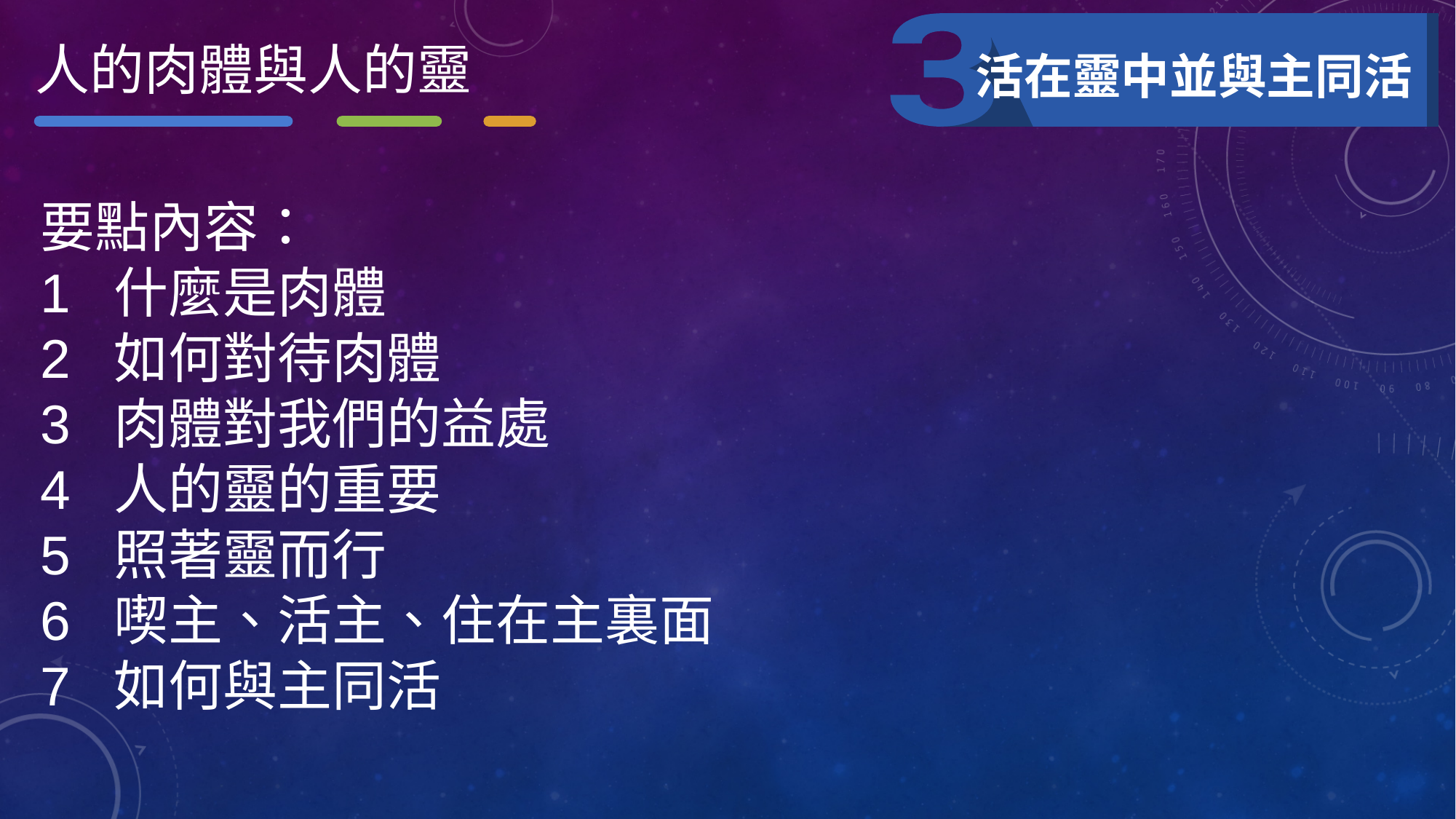

人的肉體與人的靈
活在靈中並與主同活

要點內容：
1  什麼是肉體
2  如何對待肉體
3  肉體對我們的益處
4  人的靈的重要
5  照著靈而行
6  喫主、活主、住在主裏面
7  如何與主同活